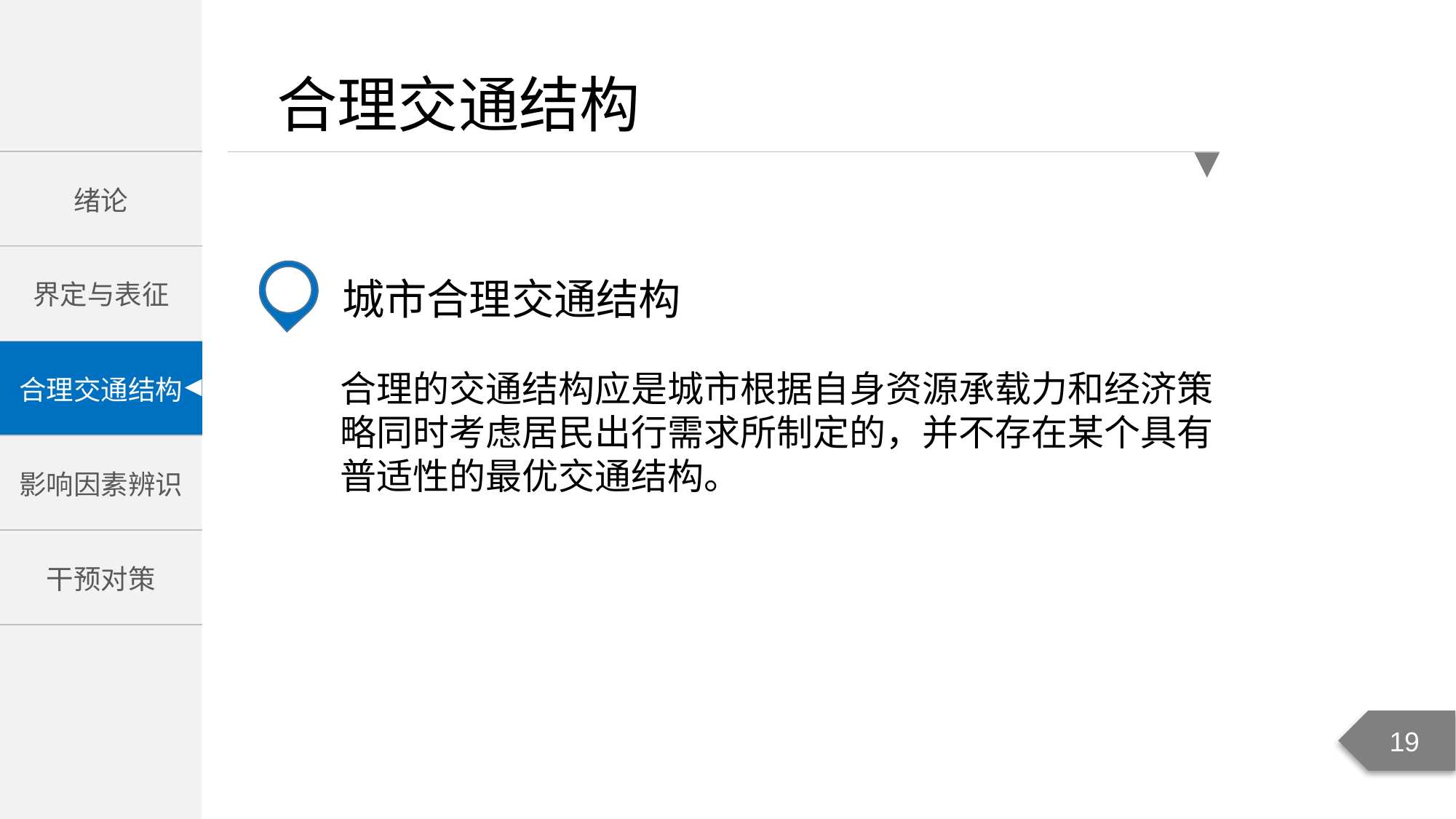

城市合理交通结构
合理的交通结构应是城市根据自身资源承载力和经济策略同时考虑居民出行需求所制定的，并不存在某个具有普适性的最优交通结构。